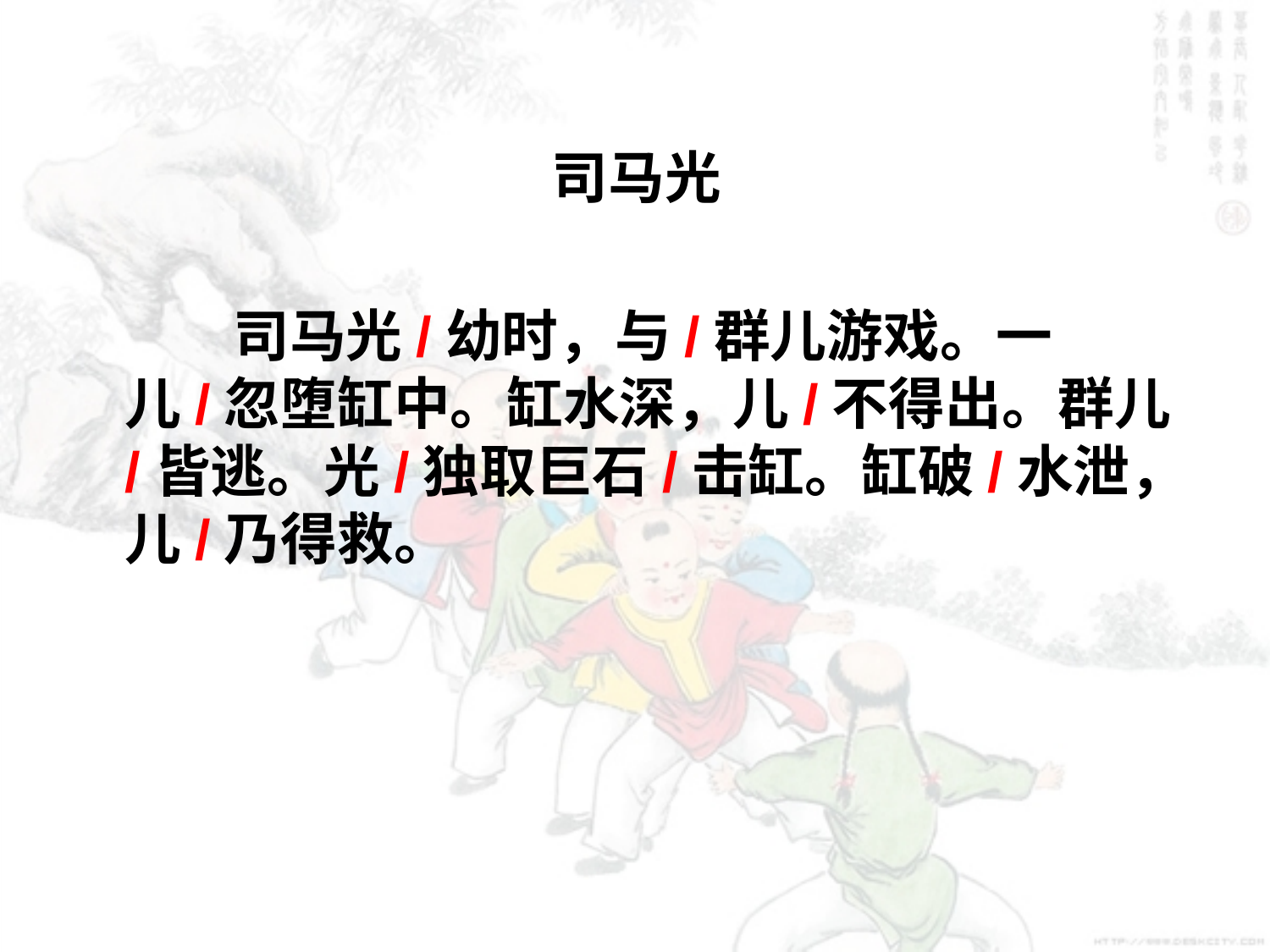

司马光

           司马光/幼时，与/群儿游戏。一儿/忽堕缸中。缸水深，儿/不得出。群儿/皆逃。光/独取巨石/击缸。缸破/水泄，儿/乃得救。